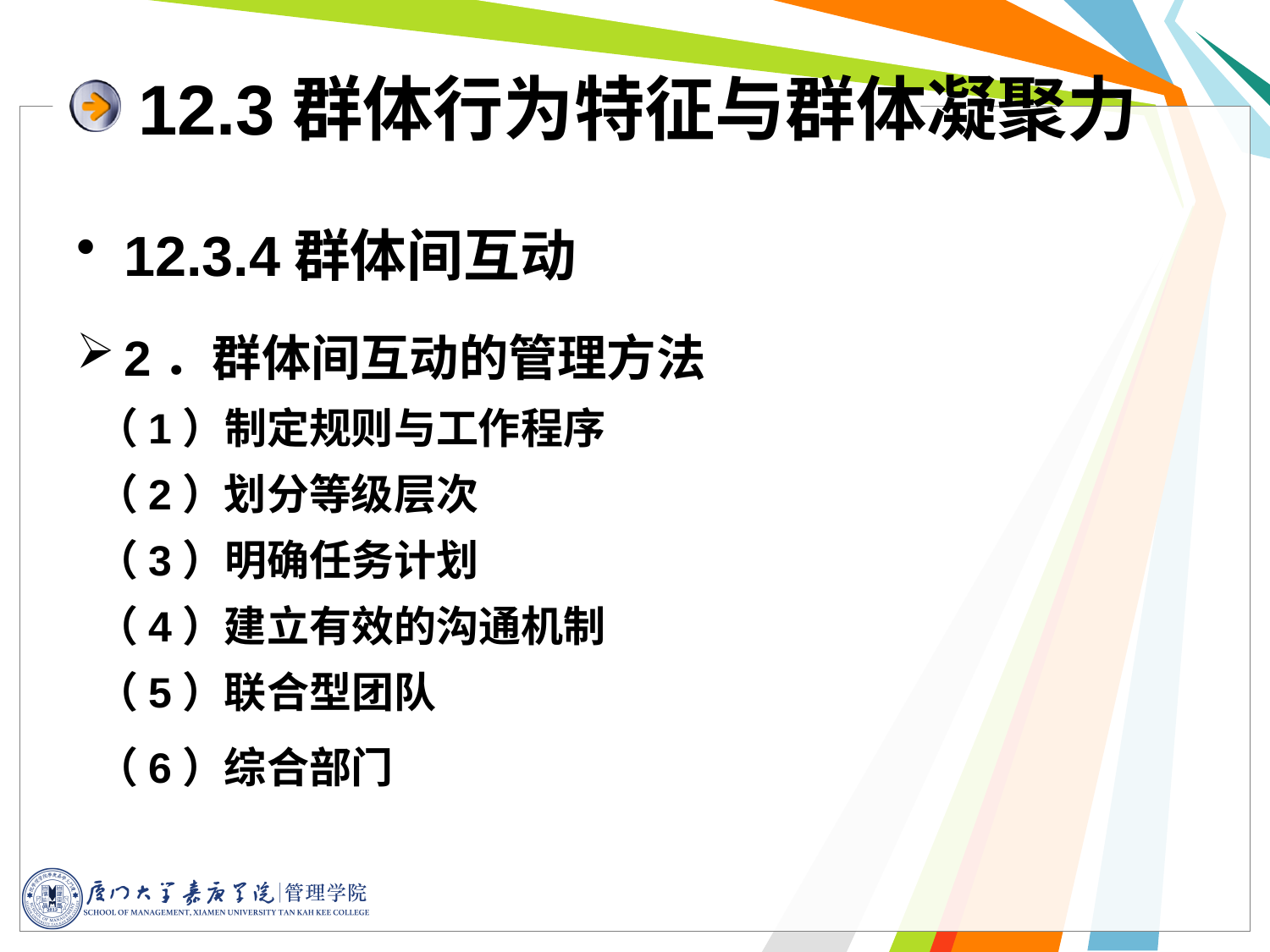

12.3群体行为特征与群体凝聚力
12.3.4群体间互动
2．群体间互动的管理方法
 （1）制定规则与工作程序
 （2）划分等级层次
 （3）明确任务计划
 （4）建立有效的沟通机制
 （5）联合型团队
 （6）综合部门